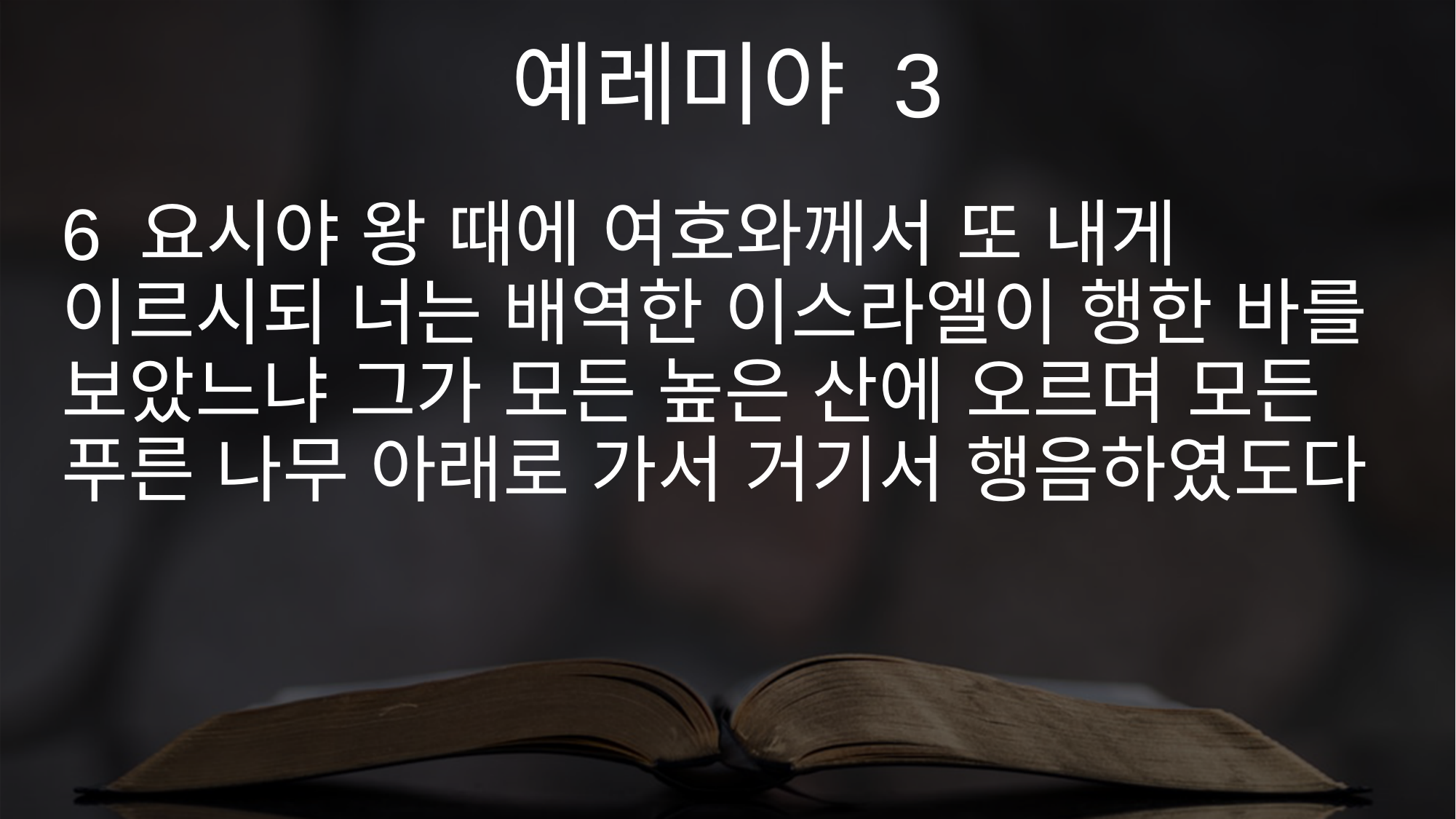

예레미야 3
6 요시야 왕 때에 여호와께서 또 내게 이르시되 너는 배역한 이스라엘이 행한 바를 보았느냐 그가 모든 높은 산에 오르며 모든 푸른 나무 아래로 가서 거기서 행음하였도다